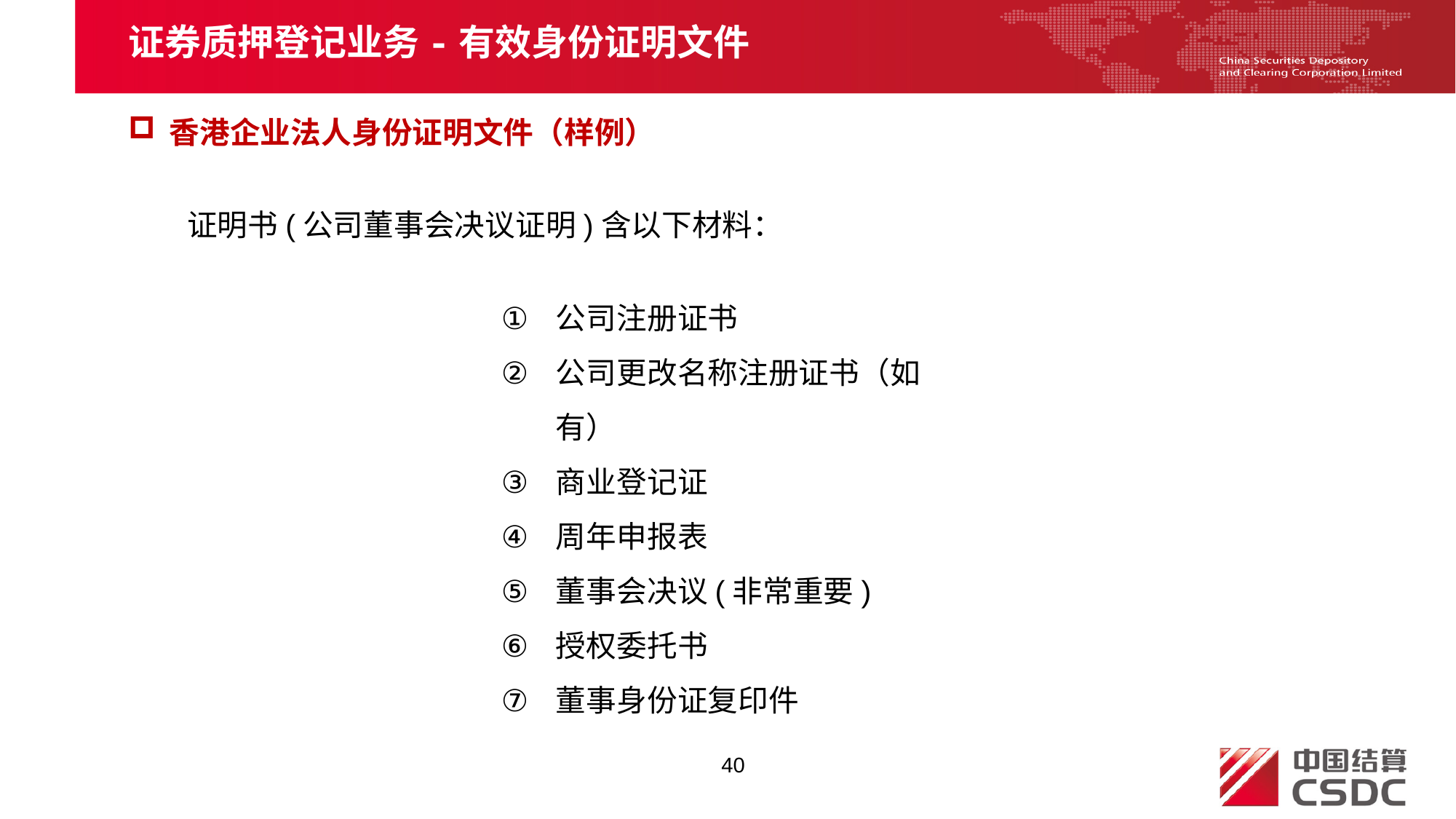

证券质押登记业务-有效身份证明文件

香港企业法人身份证明文件（样例）

证明书(公司董事会决议证明)含以下材料：
公司注册证书
公司更改名称注册证书（如有）
商业登记证
周年申报表
董事会决议(非常重要)
授权委托书
董事身份证复印件

40